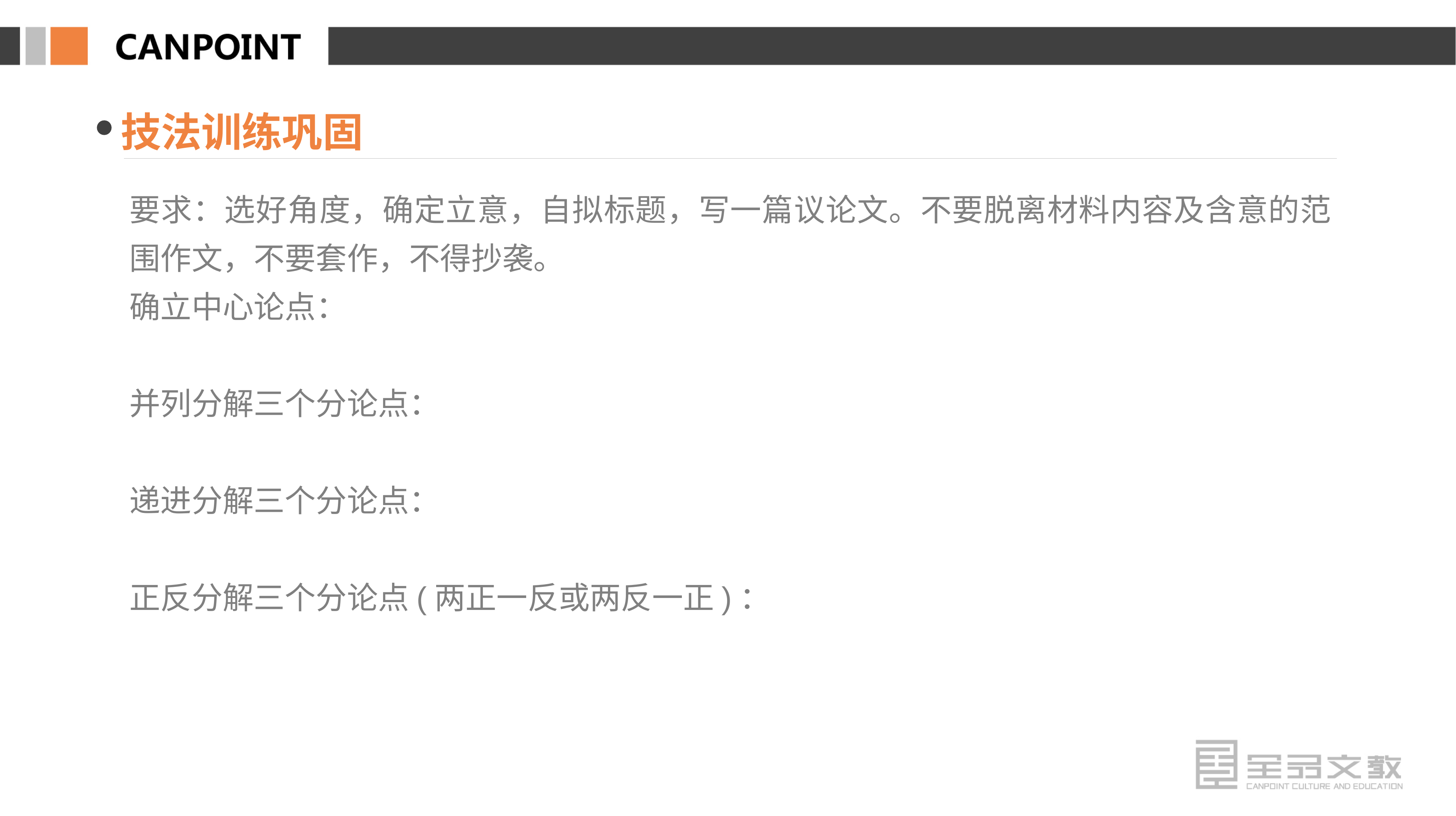

技法训练巩固

要求：选好角度，确定立意，自拟标题，写一篇议论文。不要脱离材料内容及含意的范围作文，不要套作，不得抄袭。
确立中心论点：

并列分解三个分论点：

递进分解三个分论点：

正反分解三个分论点(两正一反或两反一正)：